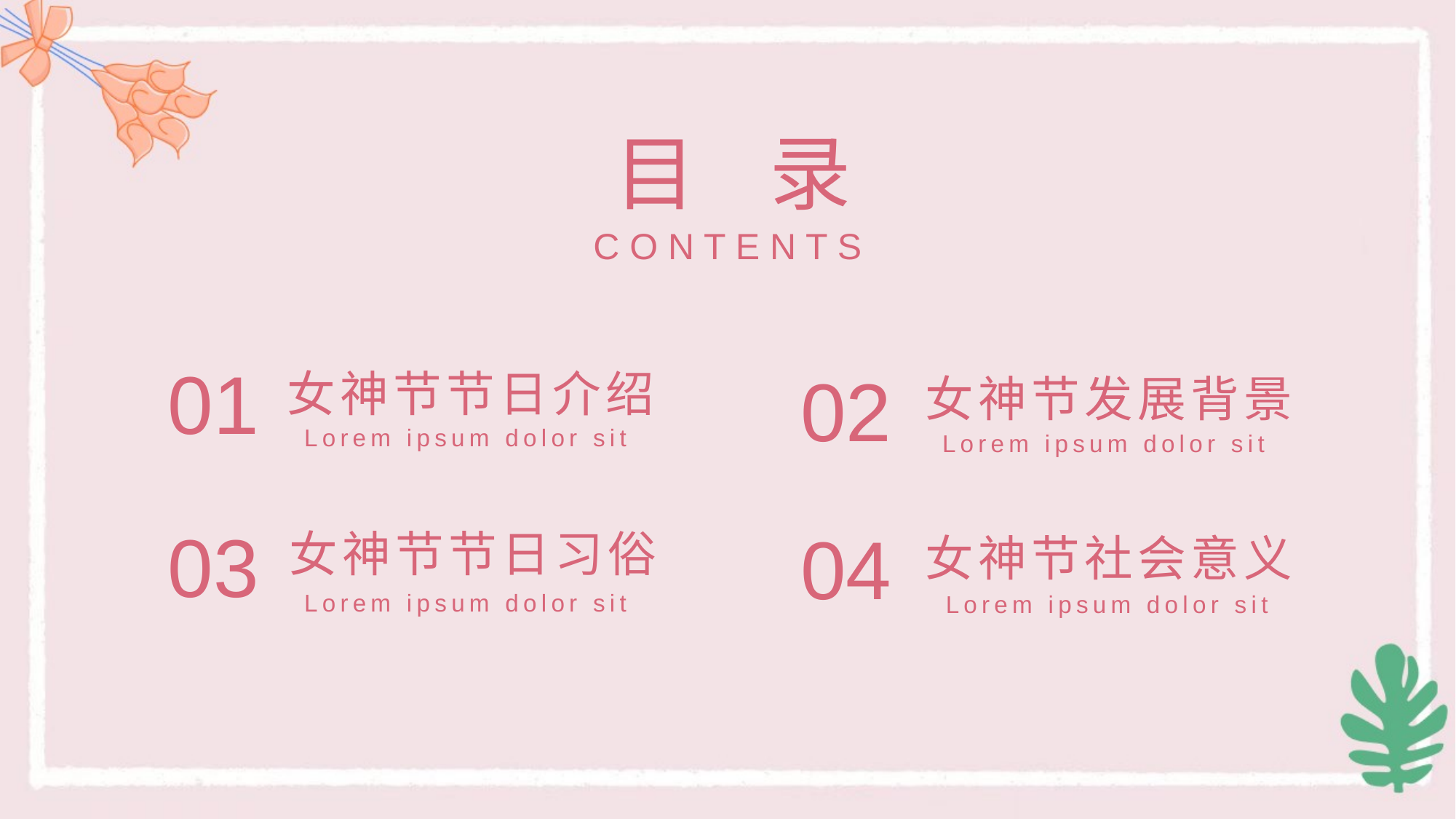

# 目   录
C O N T E N T S
01
女神节节日介绍
02
女神节发展背景
Lorem ipsum dolor sit
Lorem ipsum dolor sit
03
女神节节日习俗
04
女神节社会意义
Lorem ipsum dolor sit
Lorem ipsum dolor sit